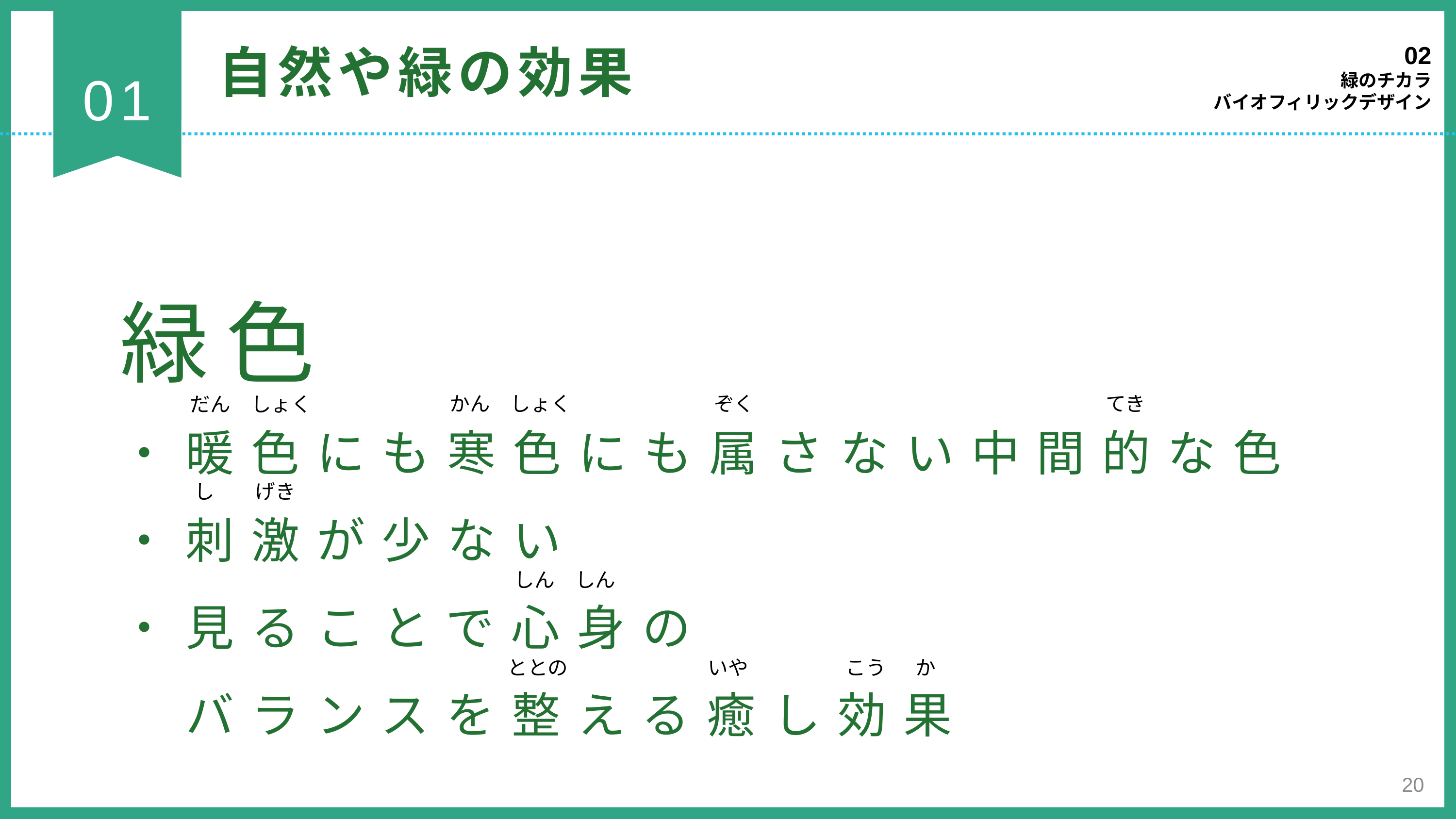

02
緑のチカラ
バイオフィリックデザイン
自然や緑の効果
01

緑色
・暖色にも寒色にも属さない中間的な色
・刺激が少ない
・見ることで心身の
　バランスを整える癒し効果
かん　しょく
ぞく
てき
だん　しょく
し　　げき
しん　しん
ととの
いや
こう　  か
20